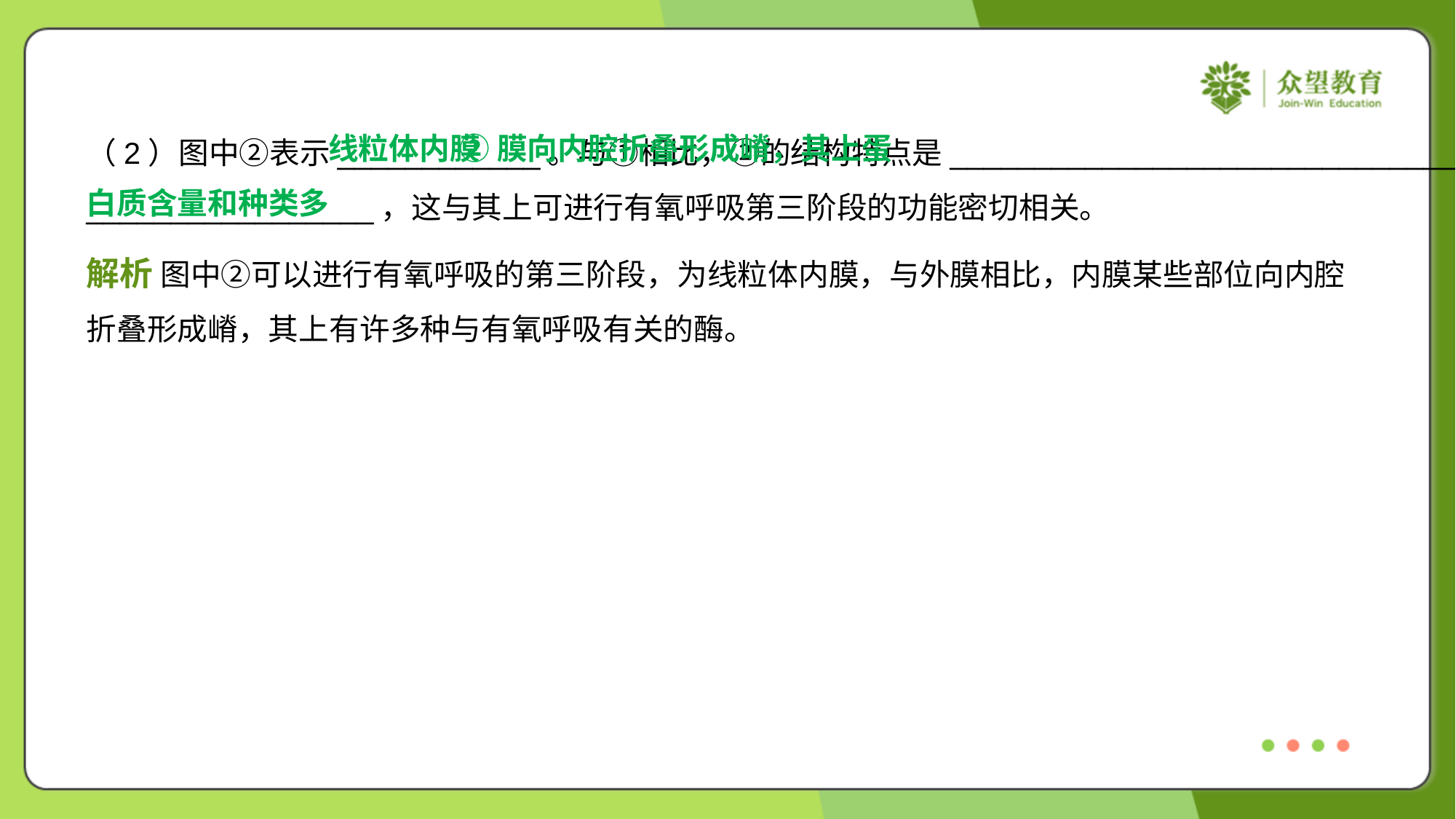

②膜向内腔折叠形成嵴，其上蛋
白质含量和种类多
线粒体内膜
（2）图中②表示____________。与①相比，②的结构特点是_______________________________
_________________，这与其上可进行有氧呼吸第三阶段的功能密切相关。
解析 图中②可以进行有氧呼吸的第三阶段，为线粒体内膜，与外膜相比，内膜某些部位向内腔
折叠形成嵴，其上有许多种与有氧呼吸有关的酶。